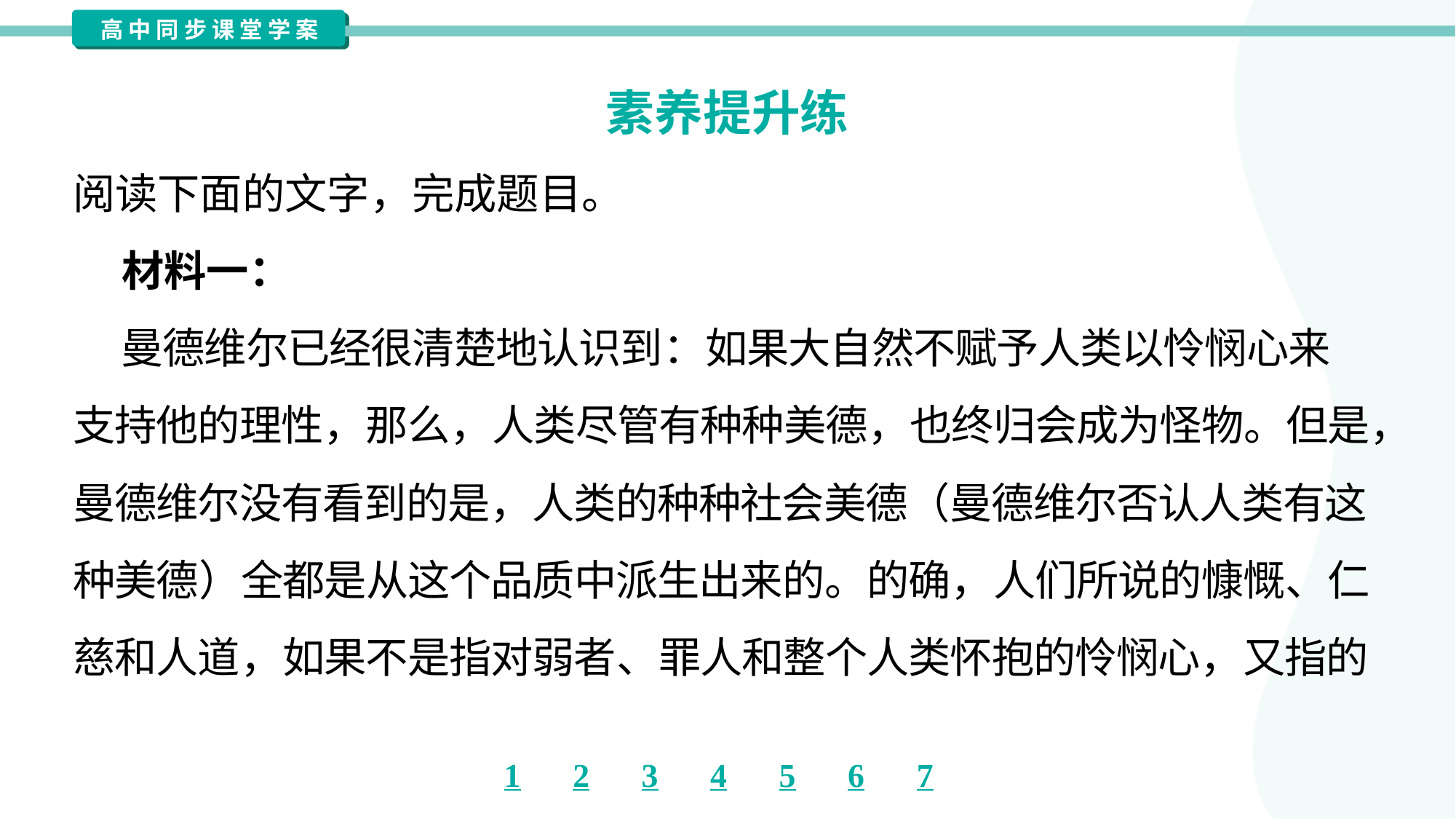

素养提升练
阅读下面的文字，完成题目。
    材料一：
    曼德维尔已经很清楚地认识到：如果大自然不赋予人类以怜悯心来
支持他的理性，那么，人类尽管有种种美德，也终归会成为怪物。但是，
曼德维尔没有看到的是，人类的种种社会美德（曼德维尔否认人类有这
种美德）全都是从这个品质中派生出来的。的确，人们所说的慷慨、仁
慈和人道，如果不是指对弱者、罪人和整个人类怀抱的怜悯心，又指的